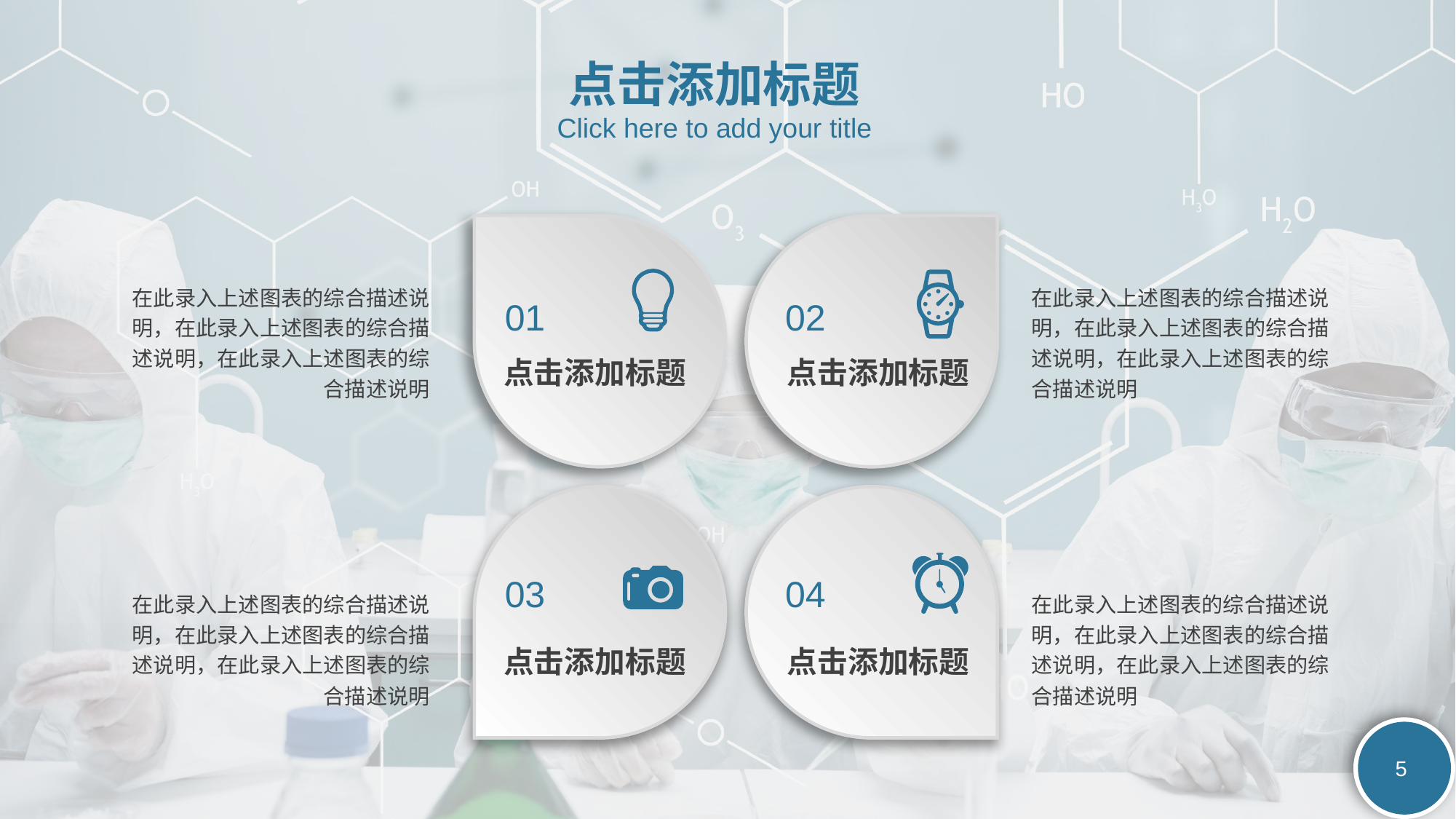

点击添加标题
Click here to add your title

01

02
在此录入上述图表的综合描述说明，在此录入上述图表的综合描述说明，在此录入上述图表的综合描述说明
在此录入上述图表的综合描述说明，在此录入上述图表的综合描述说明，在此录入上述图表的综合描述说明
点击添加标题
点击添加标题

03

04
在此录入上述图表的综合描述说明，在此录入上述图表的综合描述说明，在此录入上述图表的综合描述说明
在此录入上述图表的综合描述说明，在此录入上述图表的综合描述说明，在此录入上述图表的综合描述说明
点击添加标题
点击添加标题